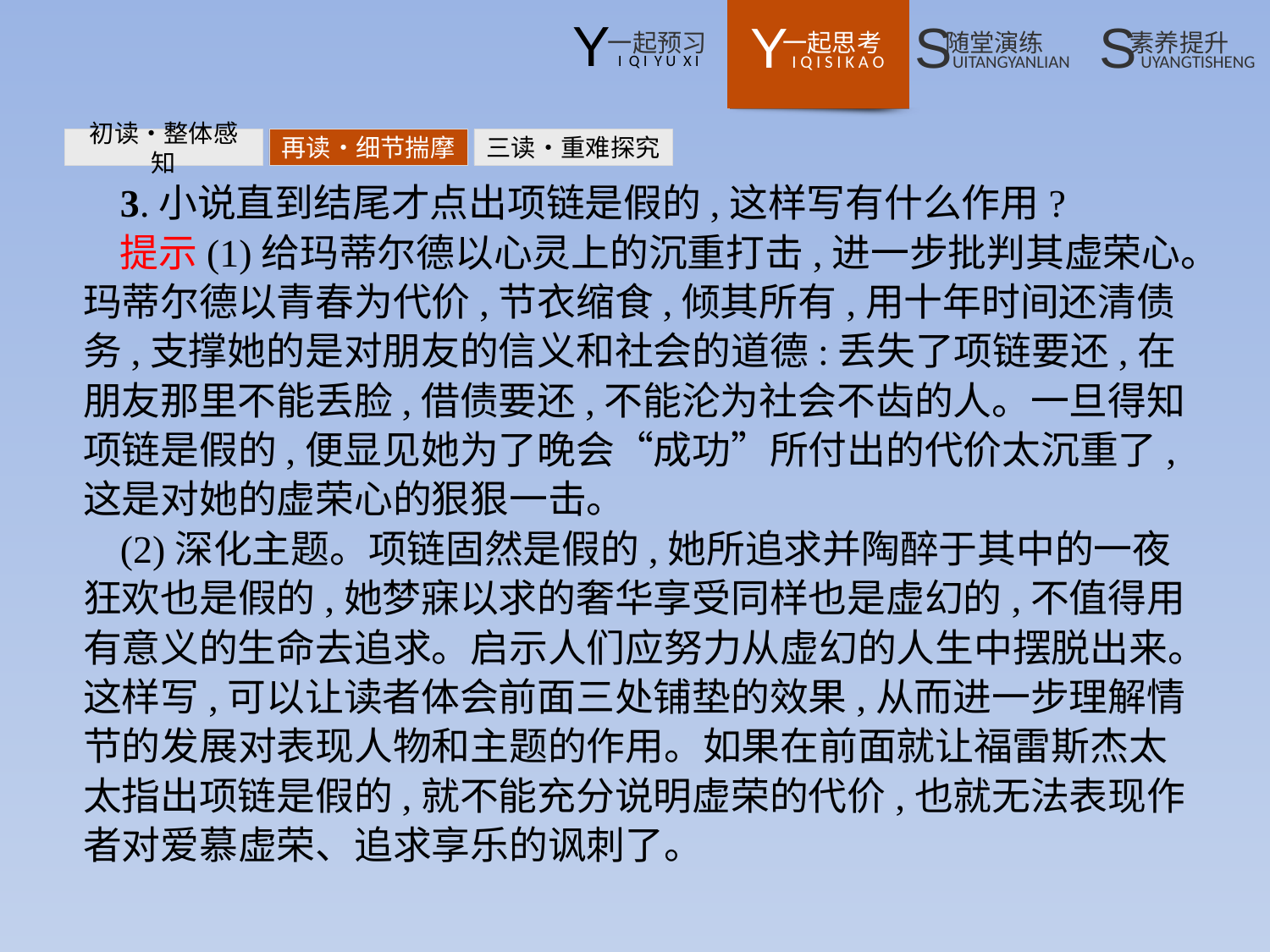

初读•整体感知
再读•细节揣摩
三读•重难探究
3.小说直到结尾才点出项链是假的,这样写有什么作用?
提示(1)给玛蒂尔德以心灵上的沉重打击,进一步批判其虚荣心。玛蒂尔德以青春为代价,节衣缩食,倾其所有,用十年时间还清债务,支撑她的是对朋友的信义和社会的道德:丢失了项链要还,在朋友那里不能丢脸,借债要还,不能沦为社会不齿的人。一旦得知项链是假的,便显见她为了晚会“成功”所付出的代价太沉重了,这是对她的虚荣心的狠狠一击。
(2)深化主题。项链固然是假的,她所追求并陶醉于其中的一夜狂欢也是假的,她梦寐以求的奢华享受同样也是虚幻的,不值得用有意义的生命去追求。启示人们应努力从虚幻的人生中摆脱出来。这样写,可以让读者体会前面三处铺垫的效果,从而进一步理解情节的发展对表现人物和主题的作用。如果在前面就让福雷斯杰太太指出项链是假的,就不能充分说明虚荣的代价,也就无法表现作者对爱慕虚荣、追求享乐的讽刺了。